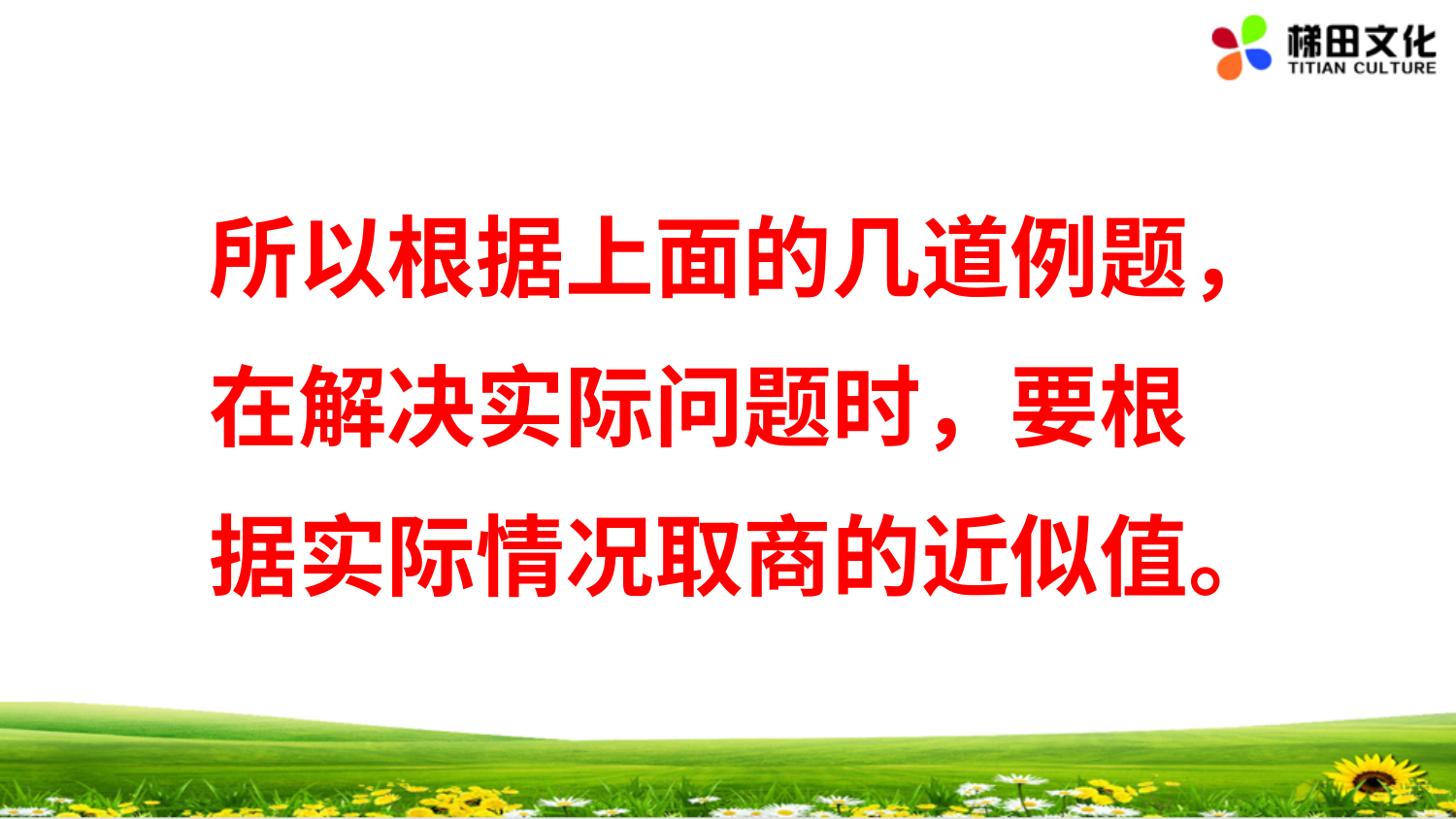

所以根据上面的几道例题，在解决实际问题时，要根据实际情况取商的近似值。